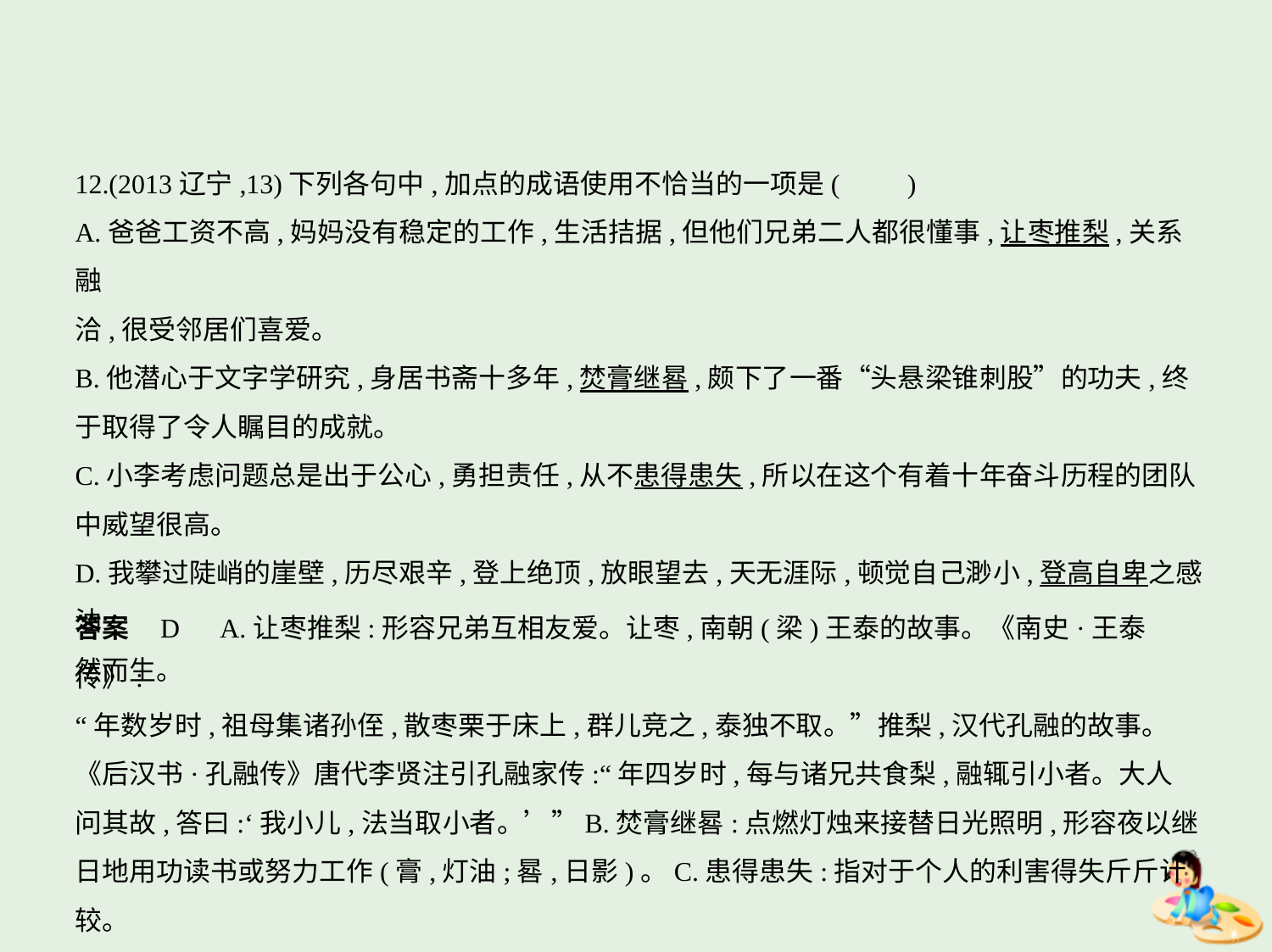

12.(2013辽宁,13)下列各句中,加点的成语使用不恰当的一项是(　　)
A.爸爸工资不高,妈妈没有稳定的工作,生活拮据,但他们兄弟二人都很懂事,让枣推梨,关系融
洽,很受邻居们喜爱。
B.他潜心于文字学研究,身居书斋十多年,焚膏继晷,颇下了一番“头悬梁锥刺股”的功夫,终
于取得了令人瞩目的成就。
C.小李考虑问题总是出于公心,勇担责任,从不患得患失,所以在这个有着十年奋斗历程的团队
中威望很高。
D.我攀过陡峭的崖壁,历尽艰辛,登上绝顶,放眼望去,天无涯际,顿觉自己渺小,登高自卑之感油
然而生。
答案    D　A.让枣推梨:形容兄弟互相友爱。让枣,南朝(梁)王泰的故事。《南史·王泰传》:
“年数岁时,祖母集诸孙侄,散枣栗于床上,群儿竞之,泰独不取。”推梨,汉代孔融的故事。
《后汉书·孔融传》唐代李贤注引孔融家传:“年四岁时,每与诸兄共食梨,融辄引小者。大人
问其故,答曰:‘我小儿,法当取小者。’”B.焚膏继晷:点燃灯烛来接替日光照明,形容夜以继
日地用功读书或努力工作(膏,灯油;晷,日影)。C.患得患失:指对于个人的利害得失斤斤计较。
D.登高自卑:要攀登高山就得从底下开始。比喻事情循序进行。